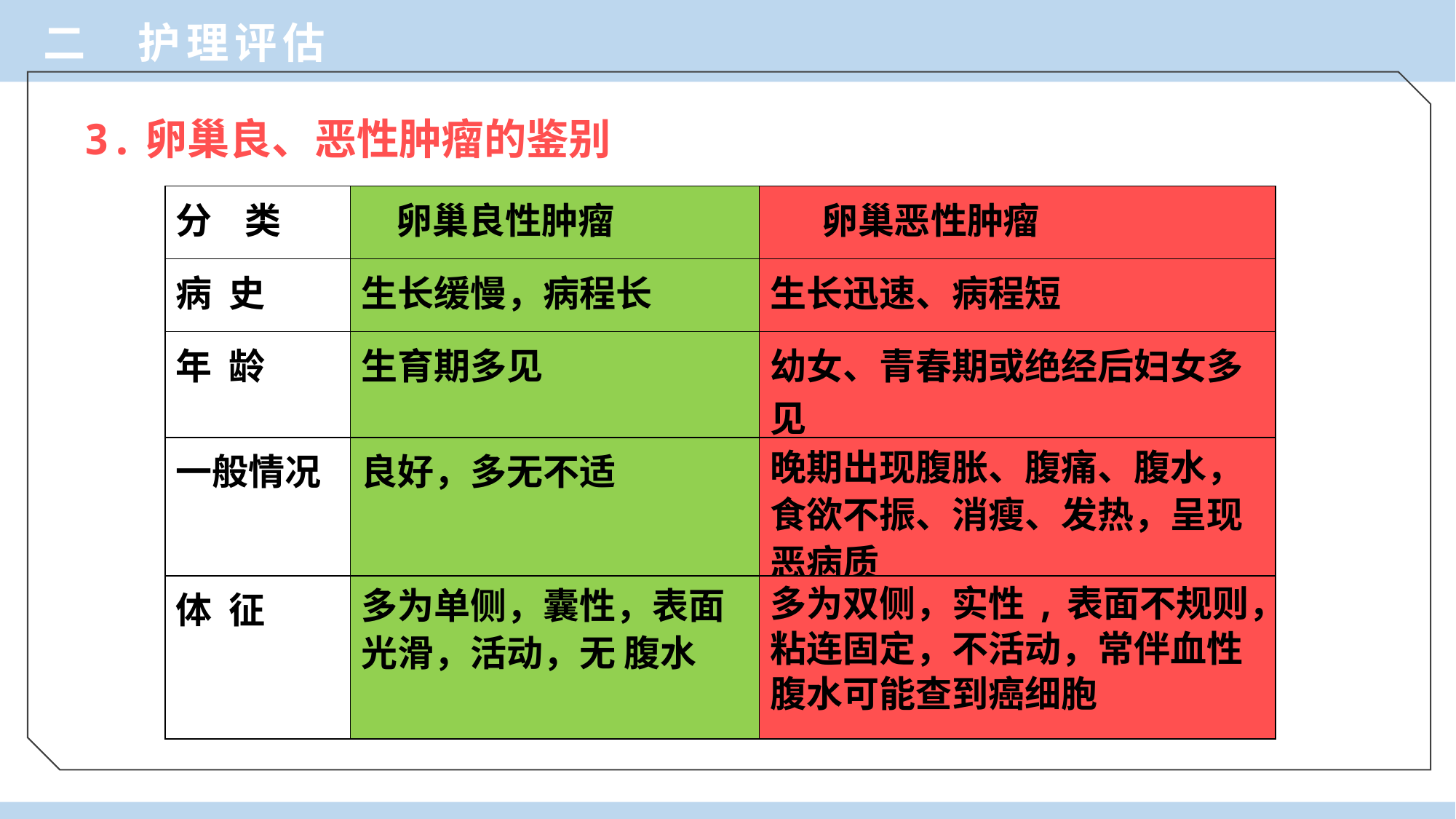

二   护理评估

3.卵巢良、恶性肿瘤的鉴别
| 分 类 | 卵巢良性肿瘤 | 卵巢恶性肿瘤 |
| --- | --- | --- |
| 病 史 | 生长缓慢，病程长 | 生长迅速、病程短 |
| 年 龄 | 生育期多见 | 幼女、青春期或绝经后妇女多见 |
| 一般情况 | 良好，多无不适 | 晚期出现腹胀、腹痛、腹水，食欲不振、消瘦、发热，呈现恶病质 |
| 体 征 | 多为单侧，囊性，表面光滑，活动，无 腹水 | 多为双侧，实性,表面不规则，粘连固定，不活动，常伴血性腹水可能查到癌细胞 |